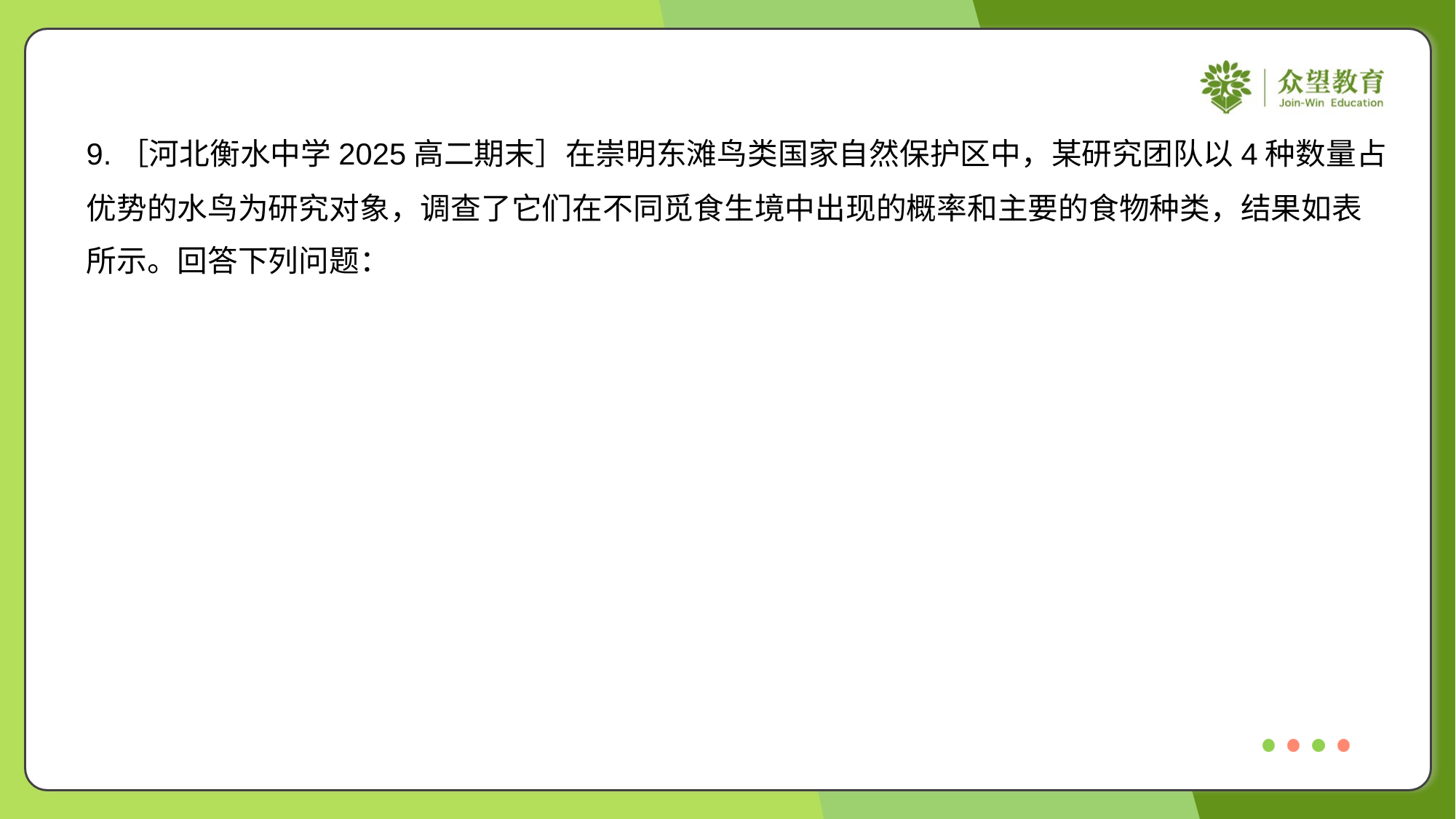

9.［河北衡水中学2025高二期末］在崇明东滩鸟类国家自然保护区中，某研究团队以4种数量占
优势的水鸟为研究对象，调查了它们在不同觅食生境中出现的概率和主要的食物种类，结果如表
所示。回答下列问题：